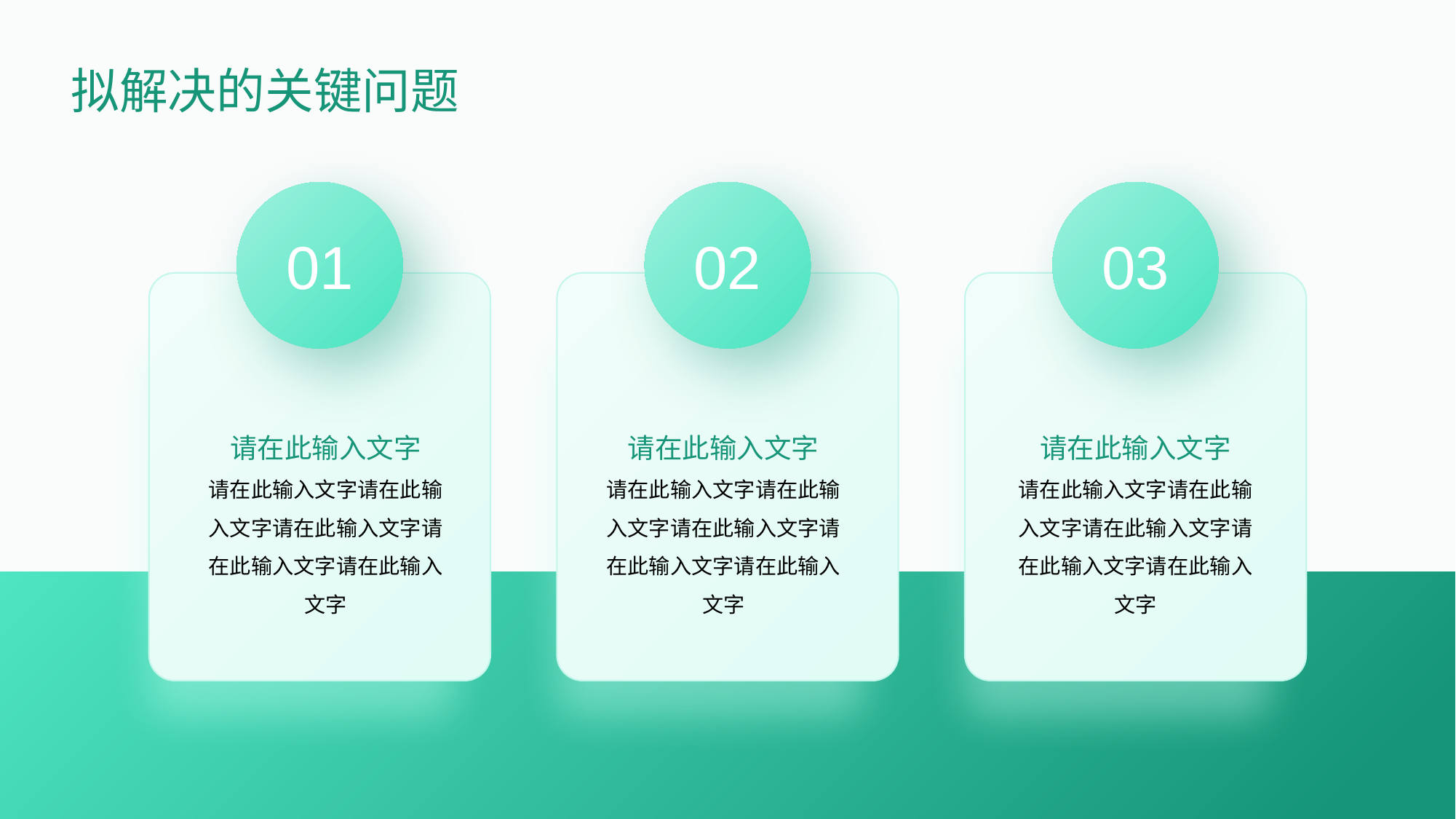

拟解决的关键问题
01

02

03

请在此输入文字
请在此输入文字请在此输入文字请在此输入文字请在此输入文字请在此输入文字
请在此输入文字
请在此输入文字请在此输入文字请在此输入文字请在此输入文字请在此输入文字
请在此输入文字
请在此输入文字请在此输入文字请在此输入文字请在此输入文字请在此输入文字